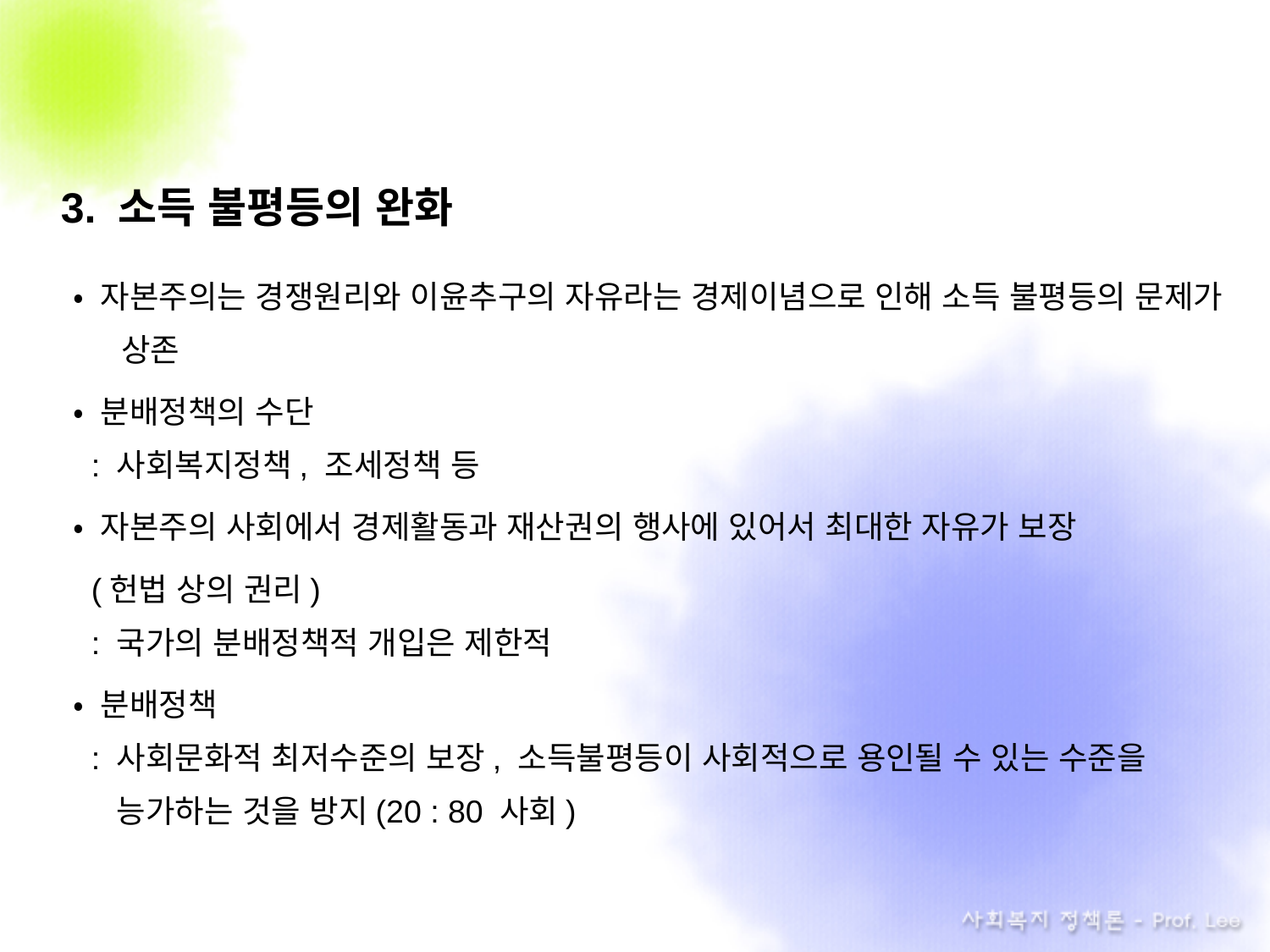

3. 소득 불평등의 완화

• 자본주의는 경쟁원리와 이윤추구의 자유라는 경제이념으로 인해 소득 불평등의 문제가 상존
• 분배정책의 수단
  : 사회복지정책, 조세정책 등
• 자본주의 사회에서 경제활동과 재산권의 행사에 있어서 최대한 자유가 보장
  (헌법 상의 권리)
  : 국가의 분배정책적 개입은 제한적
• 분배정책
  : 사회문화적 최저수준의 보장, 소득불평등이 사회적으로 용인될 수 있는 수준을
  . 능가하는 것을 방지(20 : 80 사회)